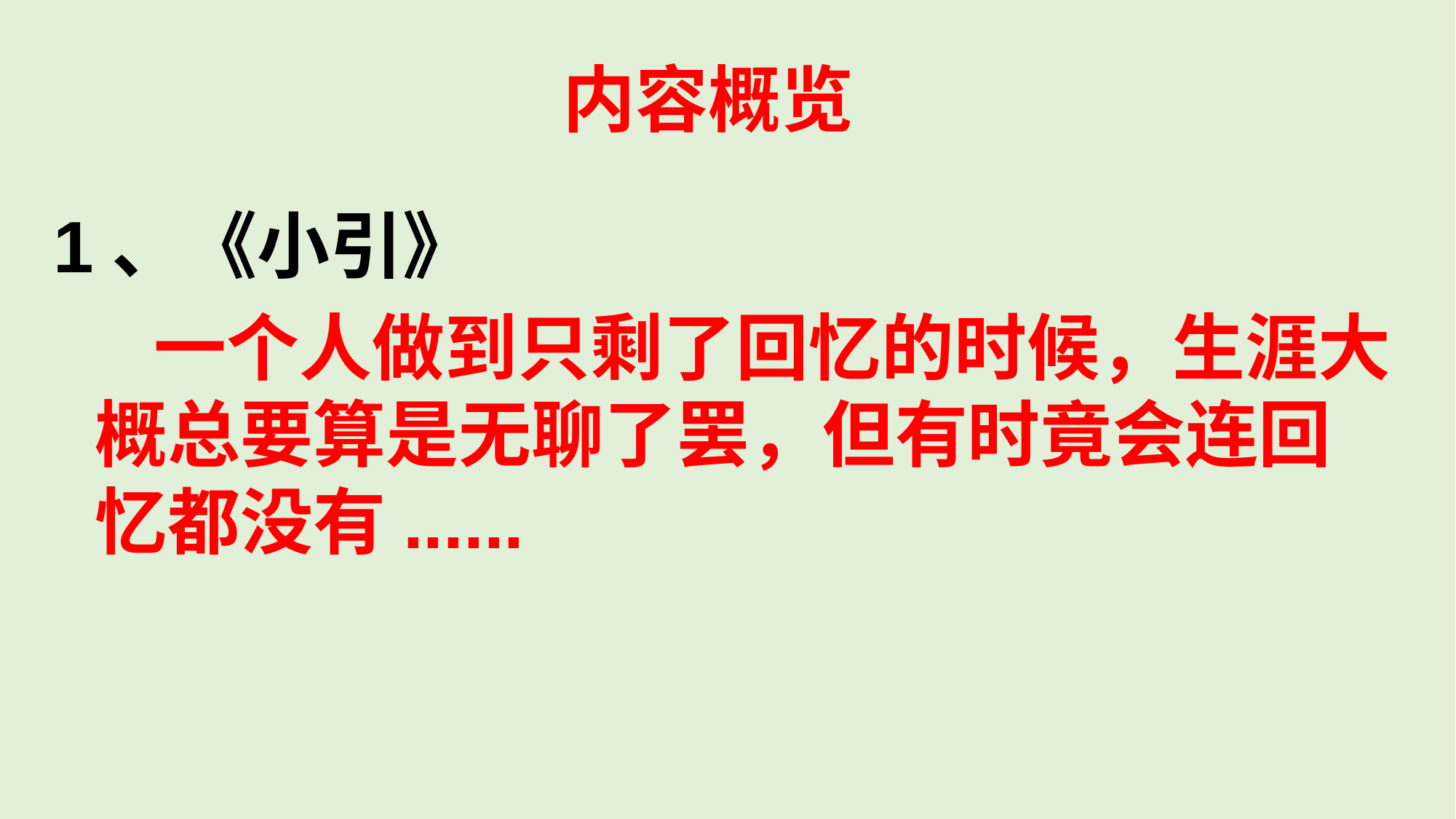

# 内容概览
1、《小引》
     一个人做到只剩了回忆的时候，生涯大概总要算是无聊了罢，但有时竟会连回忆都没有......